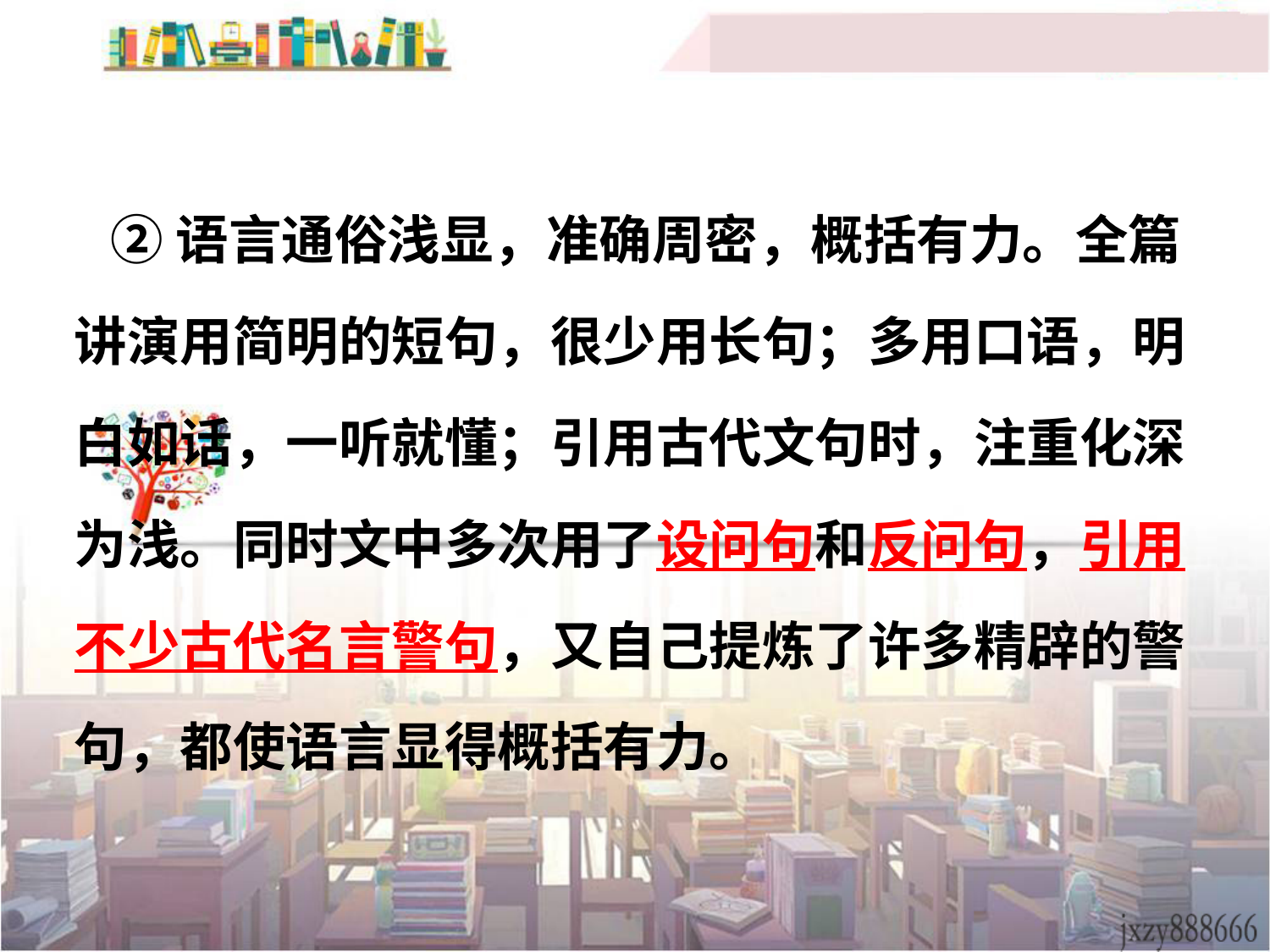

②语言通俗浅显，准确周密，概括有力。全篇讲演用简明的短句，很少用长句；多用口语，明白如话，一听就懂；引用古代文句时，注重化深为浅。同时文中多次用了设问句和反问句，引用不少古代名言警句，又自己提炼了许多精辟的警句，都使语言显得概括有力。